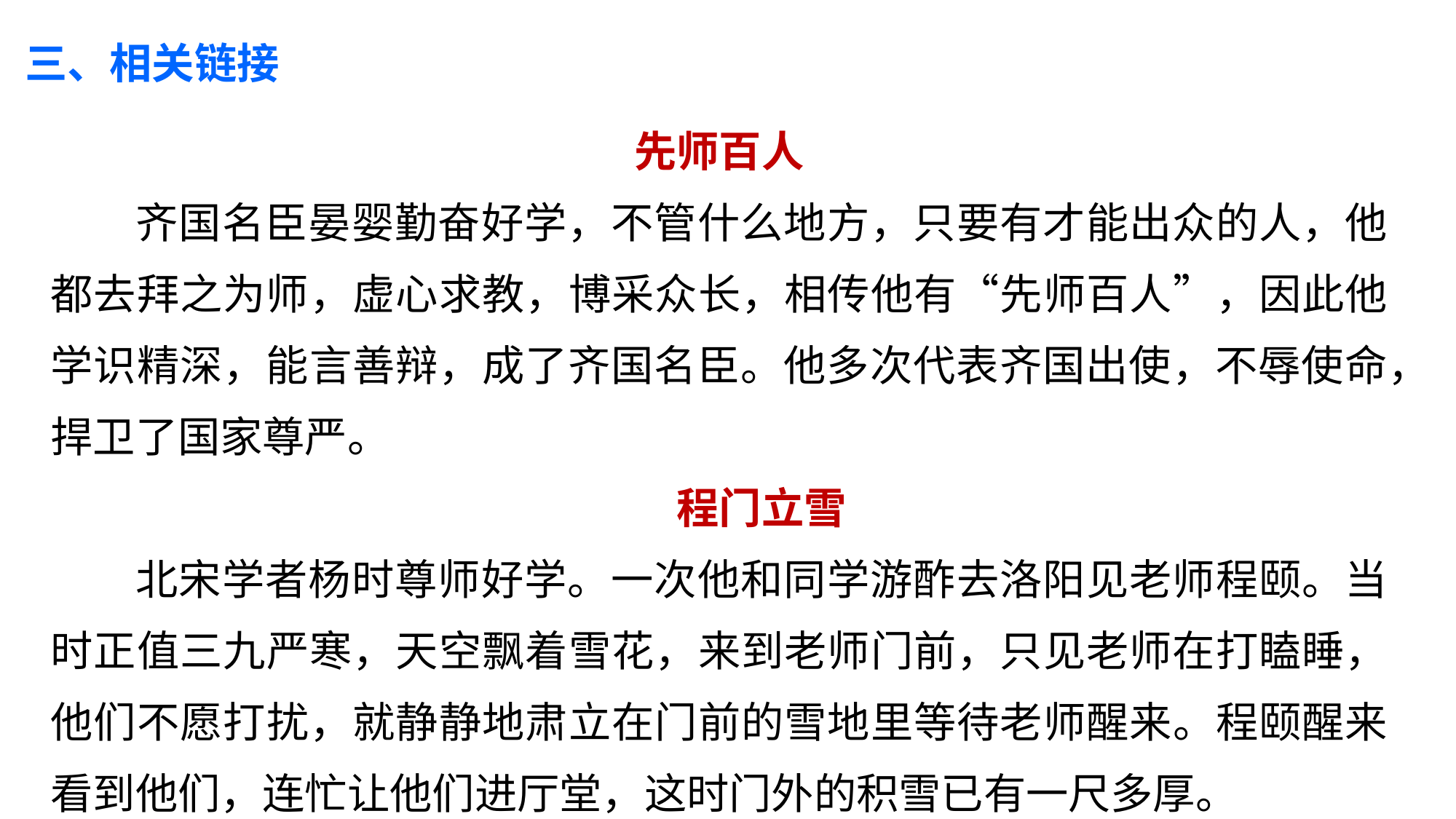

三、相关链接
先师百人
齐国名臣晏婴勤奋好学，不管什么地方，只要有才能出众的人，他都去拜之为师，虚心求教，博采众长，相传他有“先师百人”，因此他学识精深，能言善辩，成了齐国名臣。他多次代表齐国出使，不辱使命，捍卫了国家尊严。
程门立雪
北宋学者杨时尊师好学。一次他和同学游酢去洛阳见老师程颐。当时正值三九严寒，天空飘着雪花，来到老师门前，只见老师在打瞌睡，他们不愿打扰，就静静地肃立在门前的雪地里等待老师醒来。程颐醒来看到他们，连忙让他们进厅堂，这时门外的积雪已有一尺多厚。